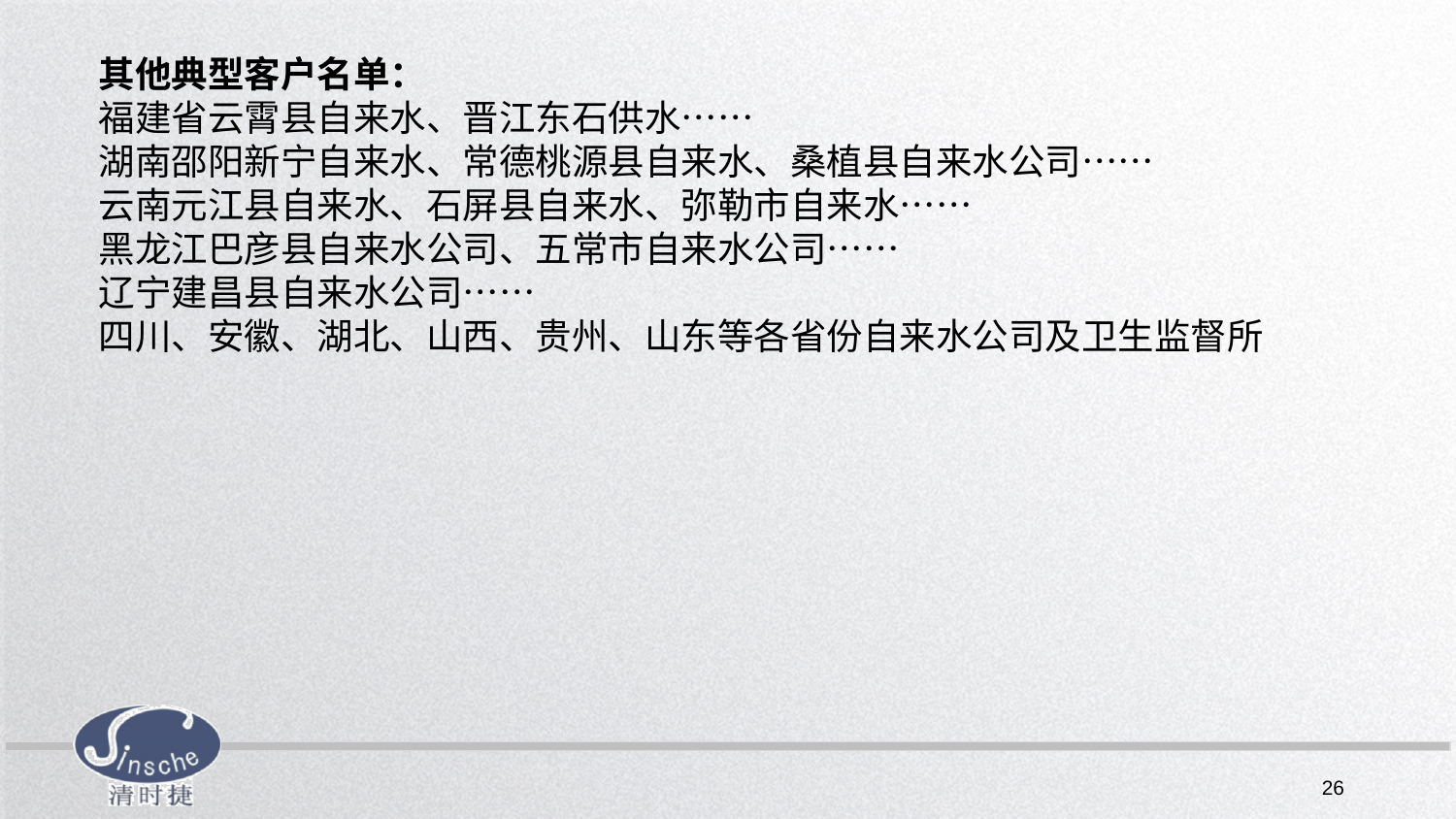

其他典型客户名单：
福建省云霄县自来水、晋江东石供水……
湖南邵阳新宁自来水、常德桃源县自来水、桑植县自来水公司……
云南元江县自来水、石屏县自来水、弥勒市自来水……
黑龙江巴彦县自来水公司、五常市自来水公司……
辽宁建昌县自来水公司……
四川、安徽、湖北、山西、贵州、山东等各省份自来水公司及卫生监督所